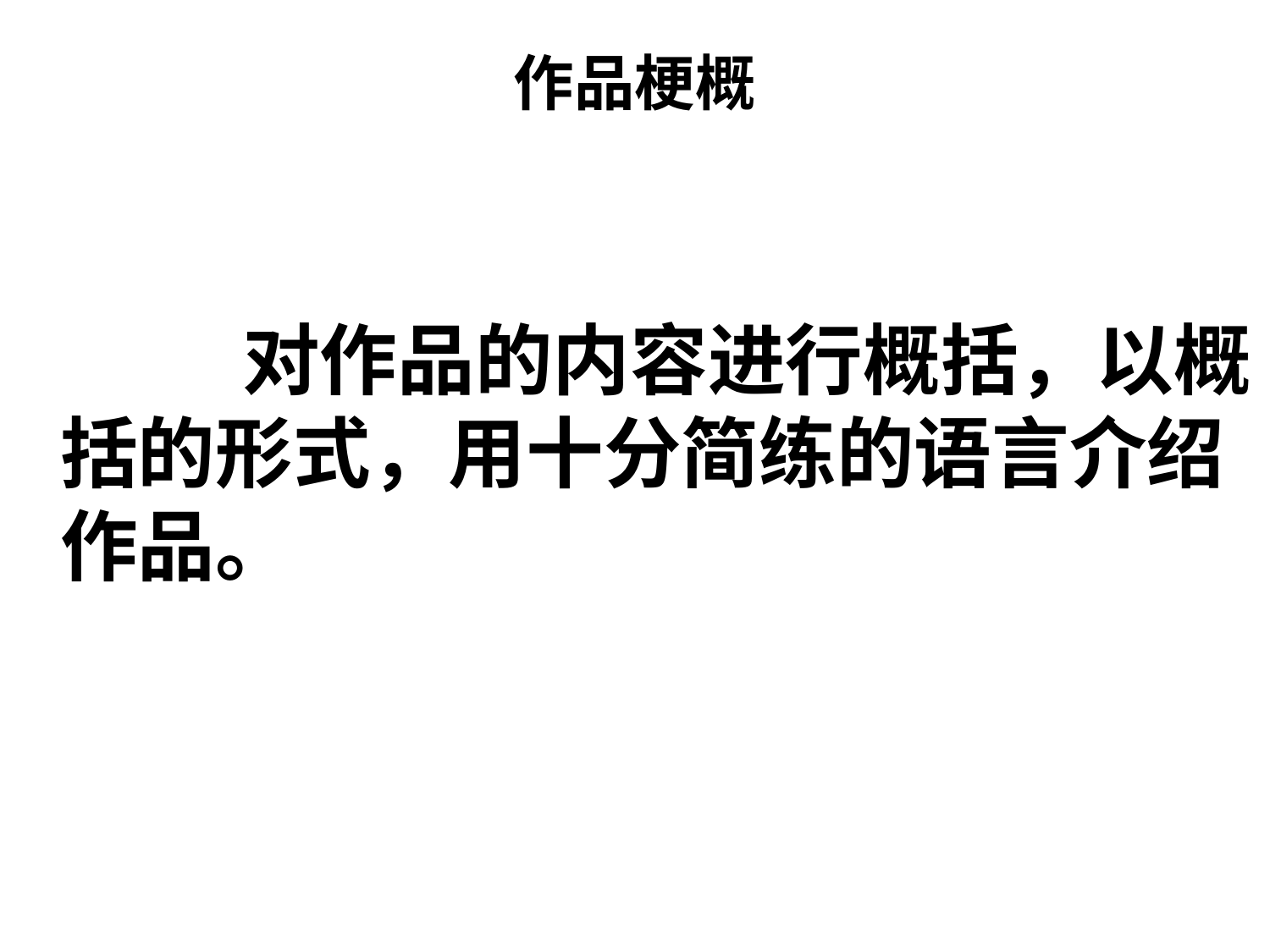

# 作品梗概

            对作品的内容进行概括，以概括的形式，用十分简练的语言介绍作品。